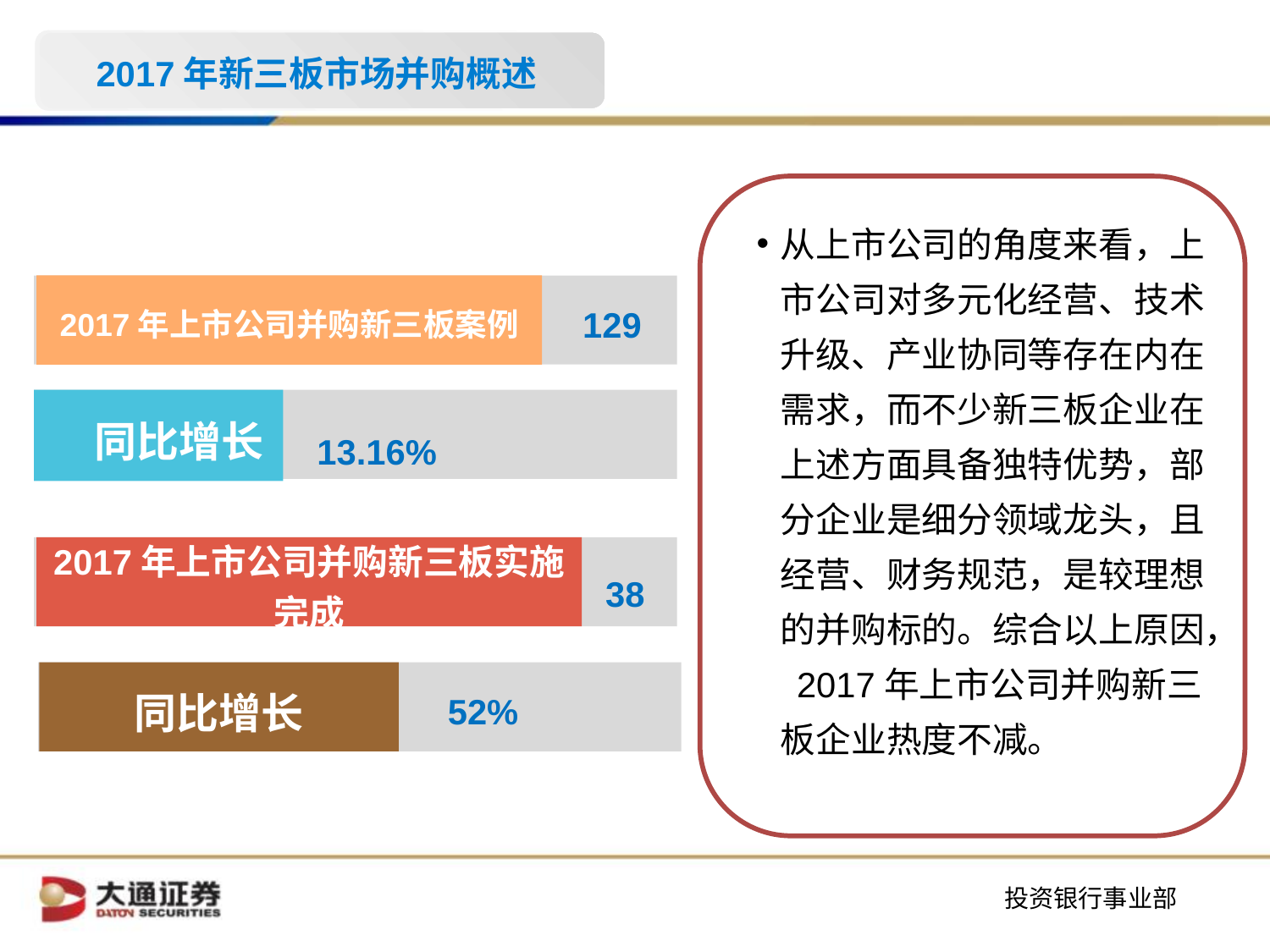

2017年新三板市场并购概述

从上市公司的角度来看，上市公司对多元化经营、技术升级、产业协同等存在内在需求，而不少新三板企业在上述方面具备独特优势，部分企业是细分领域龙头，且经营、财务规范，是较理想的并购标的。综合以上原因， 2017年上市公司并购新三板企业热度不减。
2017年上市公司并购新三板案例

129

    同比增长
13.16%

2017年上市公司并购新三板实施完成
38

同比增长
52%